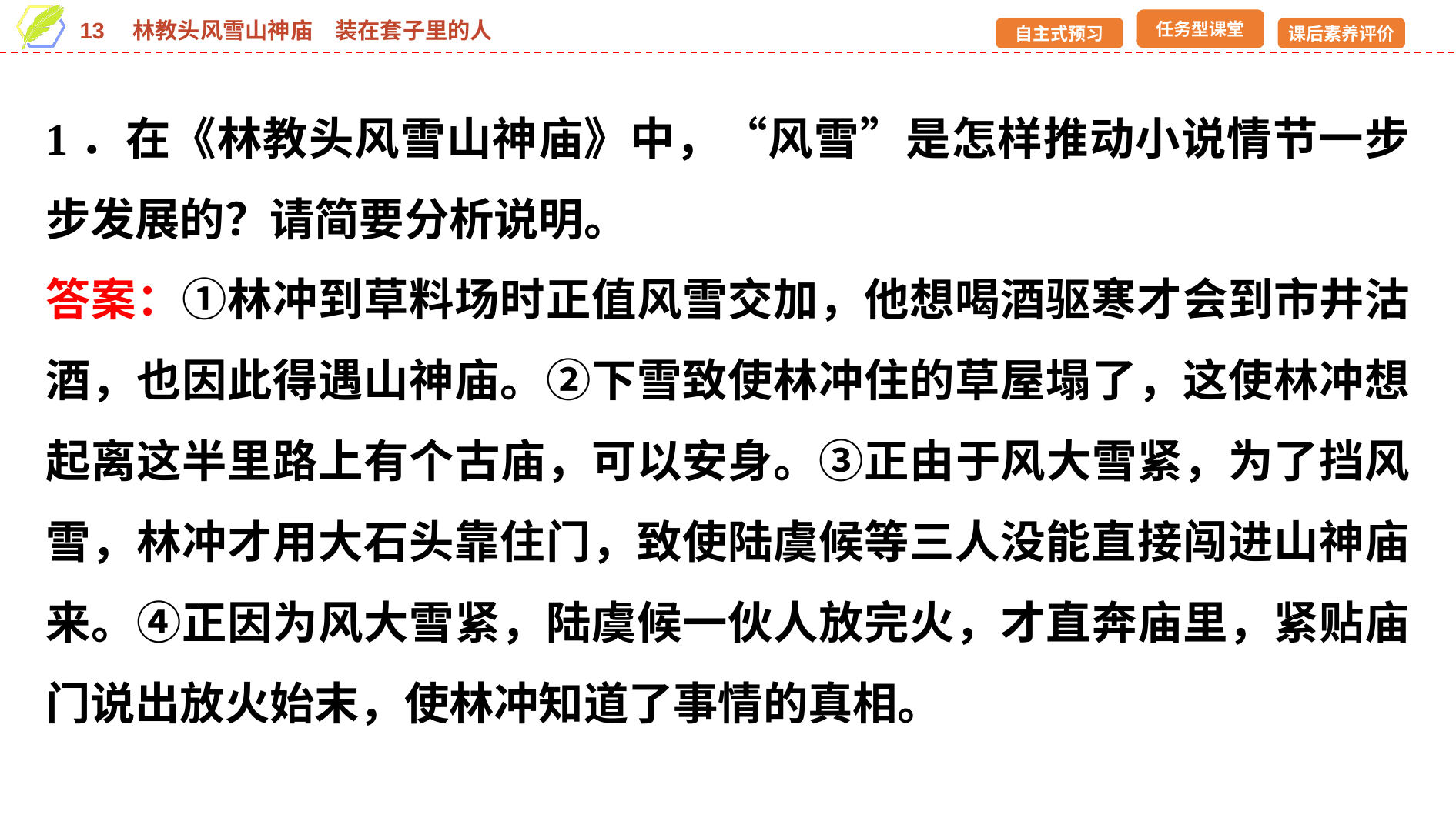

1．在《林教头风雪山神庙》中，“风雪”是怎样推动小说情节一步步发展的？请简要分析说明。
答案：①林冲到草料场时正值风雪交加，他想喝酒驱寒才会到市井沽酒，也因此得遇山神庙。②下雪致使林冲住的草屋塌了，这使林冲想起离这半里路上有个古庙，可以安身。③正由于风大雪紧，为了挡风雪，林冲才用大石头靠住门，致使陆虞候等三人没能直接闯进山神庙来。④正因为风大雪紧，陆虞候一伙人放完火，才直奔庙里，紧贴庙门说出放火始末，使林冲知道了事情的真相。